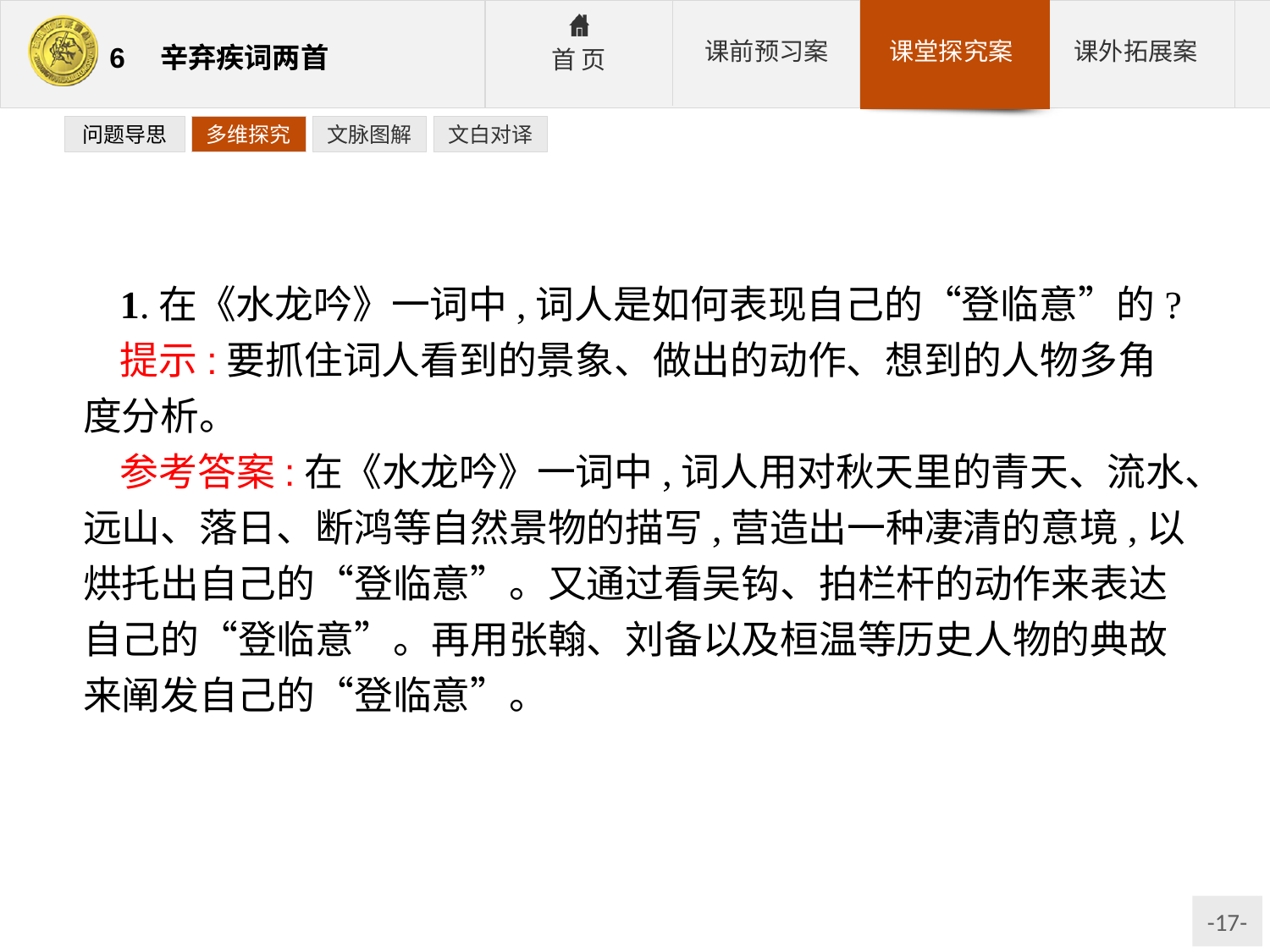

问题导思
多维探究
文脉图解
文白对译
1.在《水龙吟》一词中,词人是如何表现自己的“登临意”的?
提示:要抓住词人看到的景象、做出的动作、想到的人物多角度分析。
参考答案:在《水龙吟》一词中,词人用对秋天里的青天、流水、远山、落日、断鸿等自然景物的描写,营造出一种凄清的意境,以烘托出自己的“登临意”。又通过看吴钩、拍栏杆的动作来表达自己的“登临意”。再用张翰、刘备以及桓温等历史人物的典故来阐发自己的“登临意”。